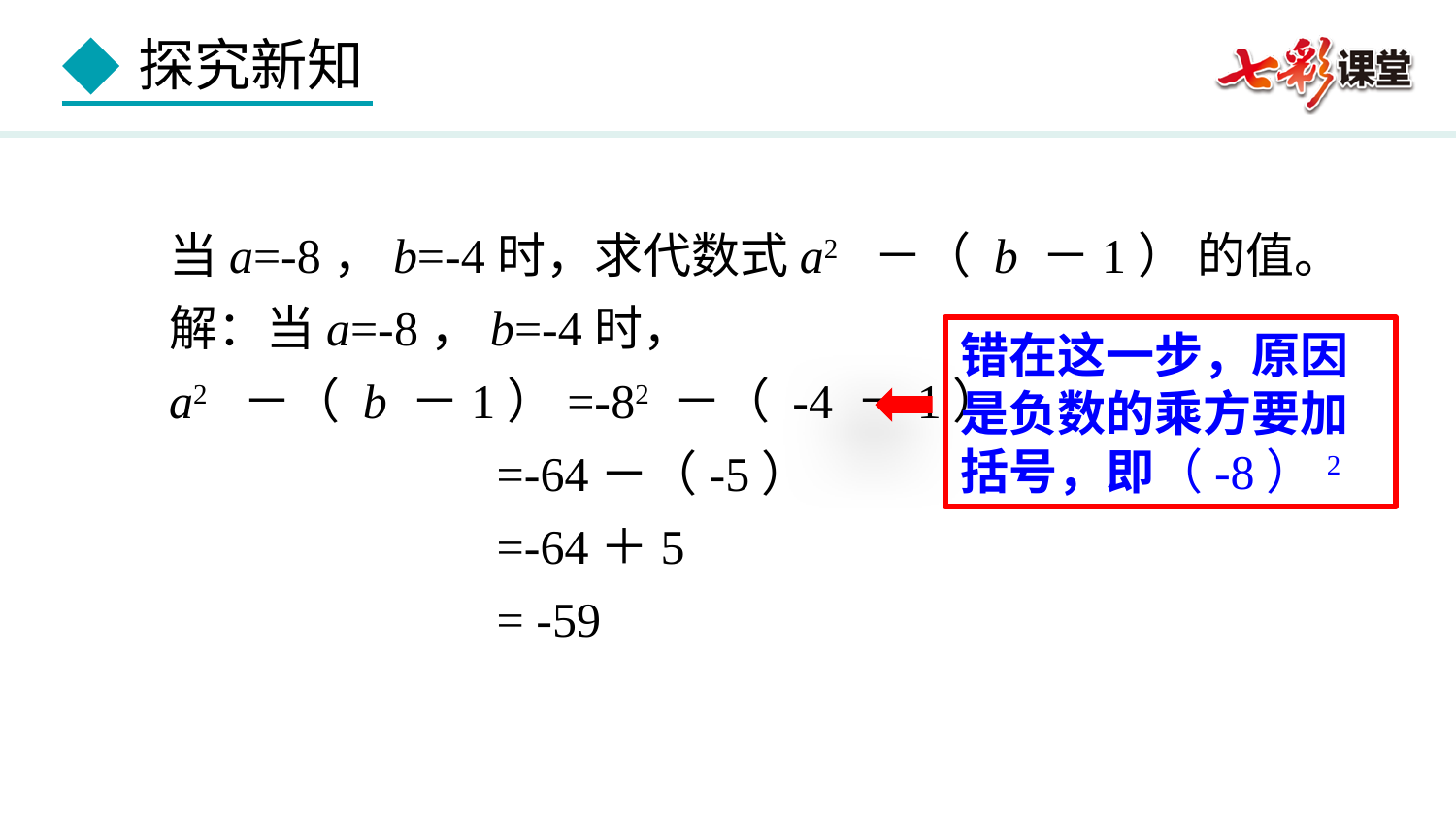

当a=-8，b=-4时，求代数式a2  －（ b －1） 的值。
解：当a=-8，b=-4时，
a2  －（ b －1）=-82 －（ -4 －1）
                           =-64－（-5）
                           =-64＋5
                           = -59
错在这一步，原因是负数的乘方要加括号，即（-8）2